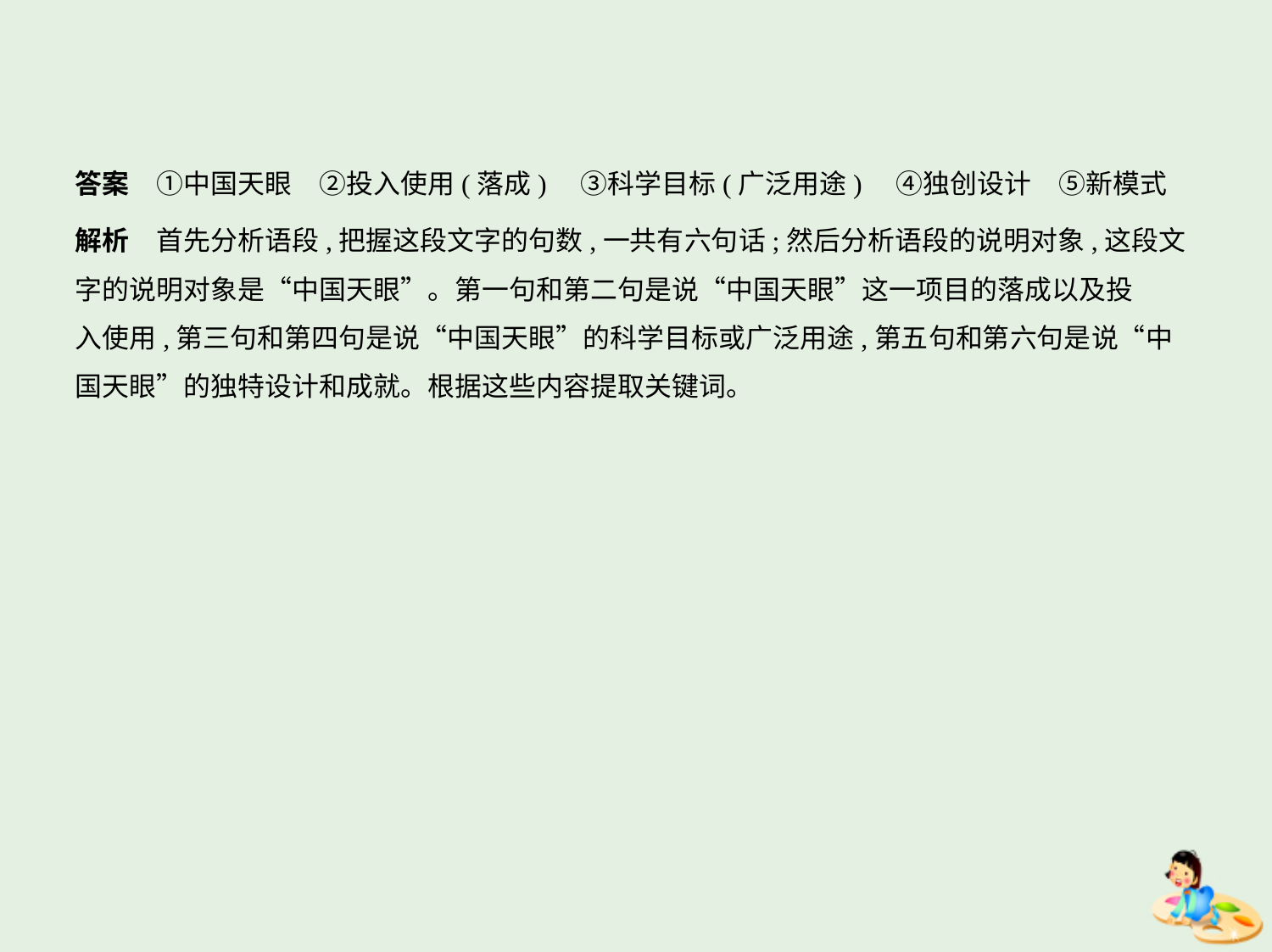

答案　①中国天眼　②投入使用(落成)　③科学目标(广泛用途)　④独创设计　⑤新模式
解析　首先分析语段,把握这段文字的句数,一共有六句话;然后分析语段的说明对象,这段文
字的说明对象是“中国天眼”。第一句和第二句是说“中国天眼”这一项目的落成以及投
入使用,第三句和第四句是说“中国天眼”的科学目标或广泛用途,第五句和第六句是说“中
国天眼”的独特设计和成就。根据这些内容提取关键词。